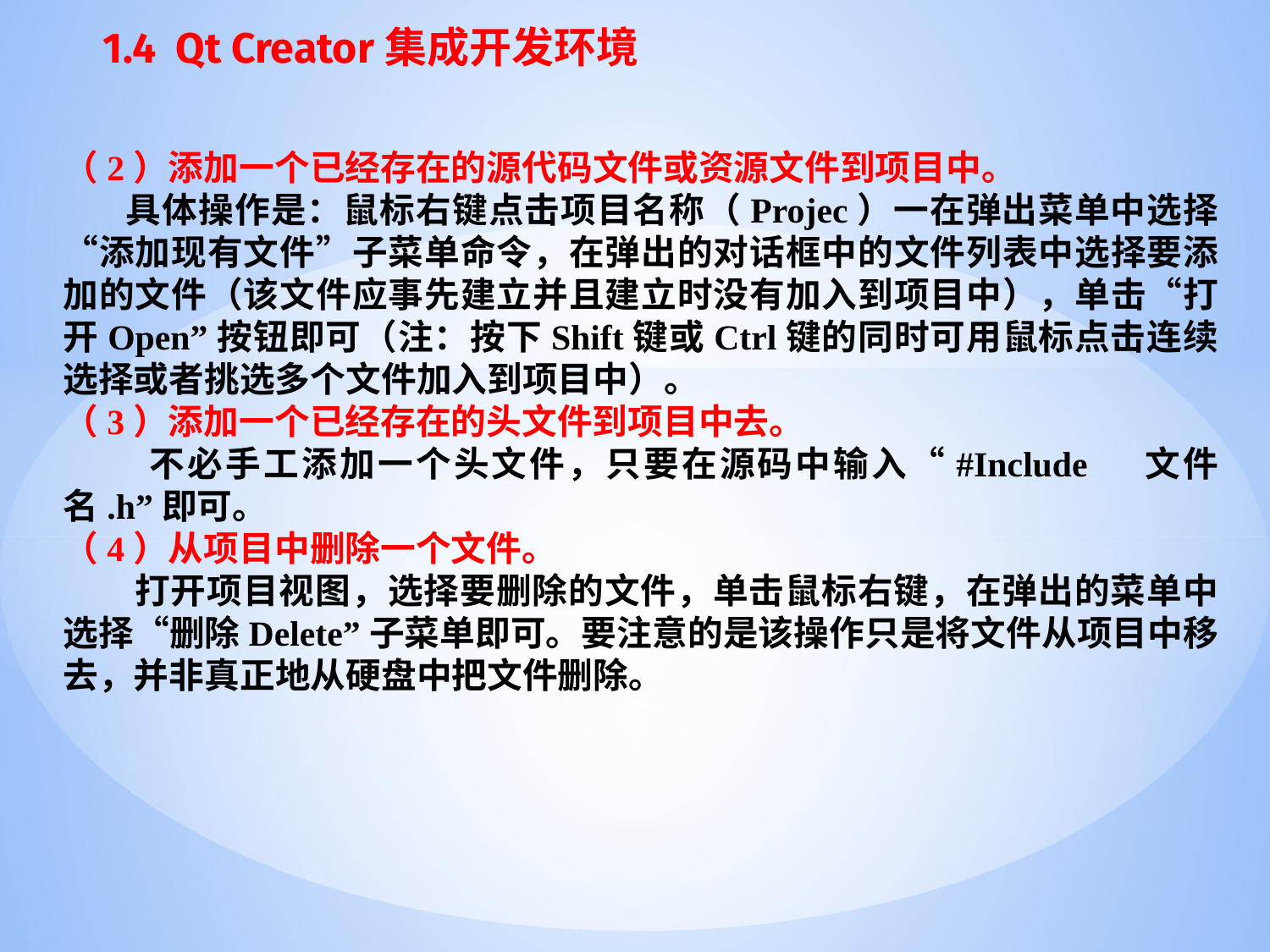

1.4  Qt Creator集成开发环境
（2）添加一个已经存在的源代码文件或资源文件到项目中。
      具体操作是：鼠标右键点击项目名称（Projec）一在弹出菜单中选择“添加现有文件”子菜单命令，在弹出的对话框中的文件列表中选择要添加的文件（该文件应事先建立并且建立时没有加入到项目中），单击“打开Open”按钮即可（注：按下Shift键或Ctrl键的同时可用鼠标点击连续选择或者挑选多个文件加入到项目中）。
（3）添加一个已经存在的头文件到项目中去。
       不必手工添加一个头文件，只要在源码中输入“#Include    文件名.h”即可。
（4）从项目中删除一个文件。
       打开项目视图，选择要删除的文件，单击鼠标右键，在弹出的菜单中选择“删除Delete”子菜单即可。要注意的是该操作只是将文件从项目中移去，并非真正地从硬盘中把文件删除。